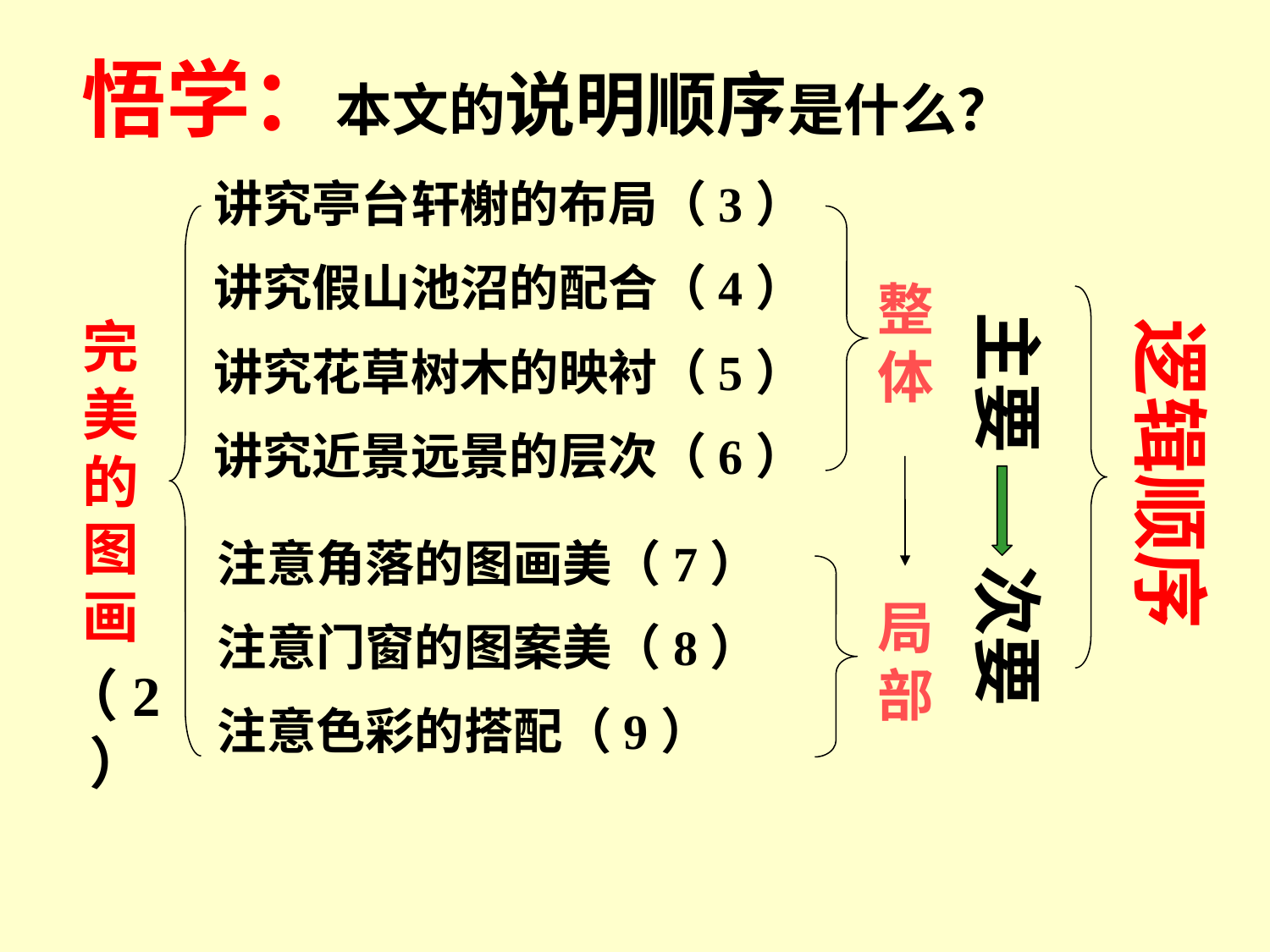

悟学：本文的说明顺序是什么？
讲究亭台轩榭的布局（3）
讲究假山池沼的配合（4）
讲究花草树木的映衬（5）
讲究近景远景的层次（6）

整体

主要       次要
完美的图画
逻辑顺序

注意角落的图画美（7）
注意门窗的图案美（8）
注意色彩的搭配（9）

局部
（2）